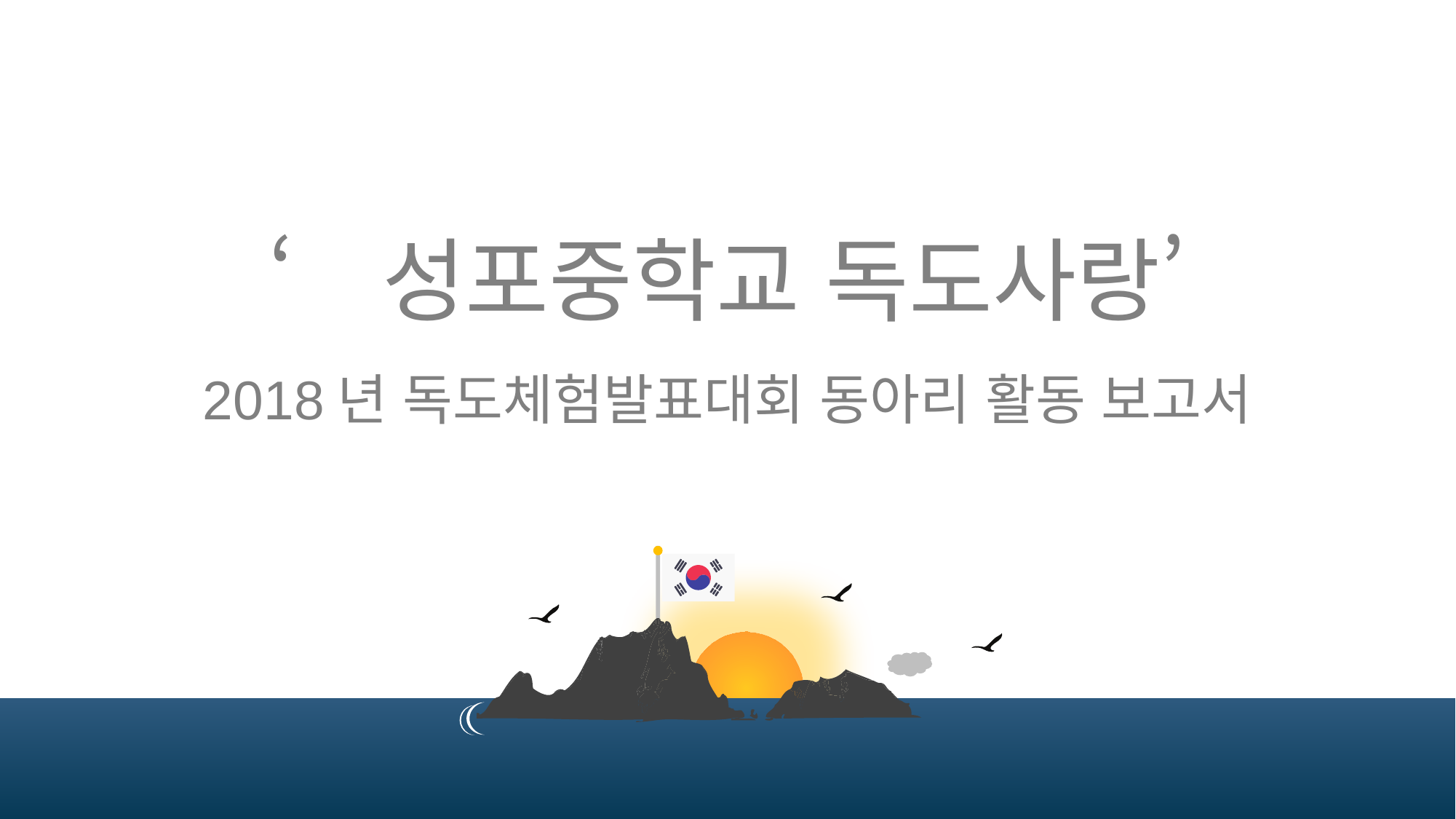

‘성포중학교 독도사랑’
2018년 독도체험발표대회 동아리 활동 보고서